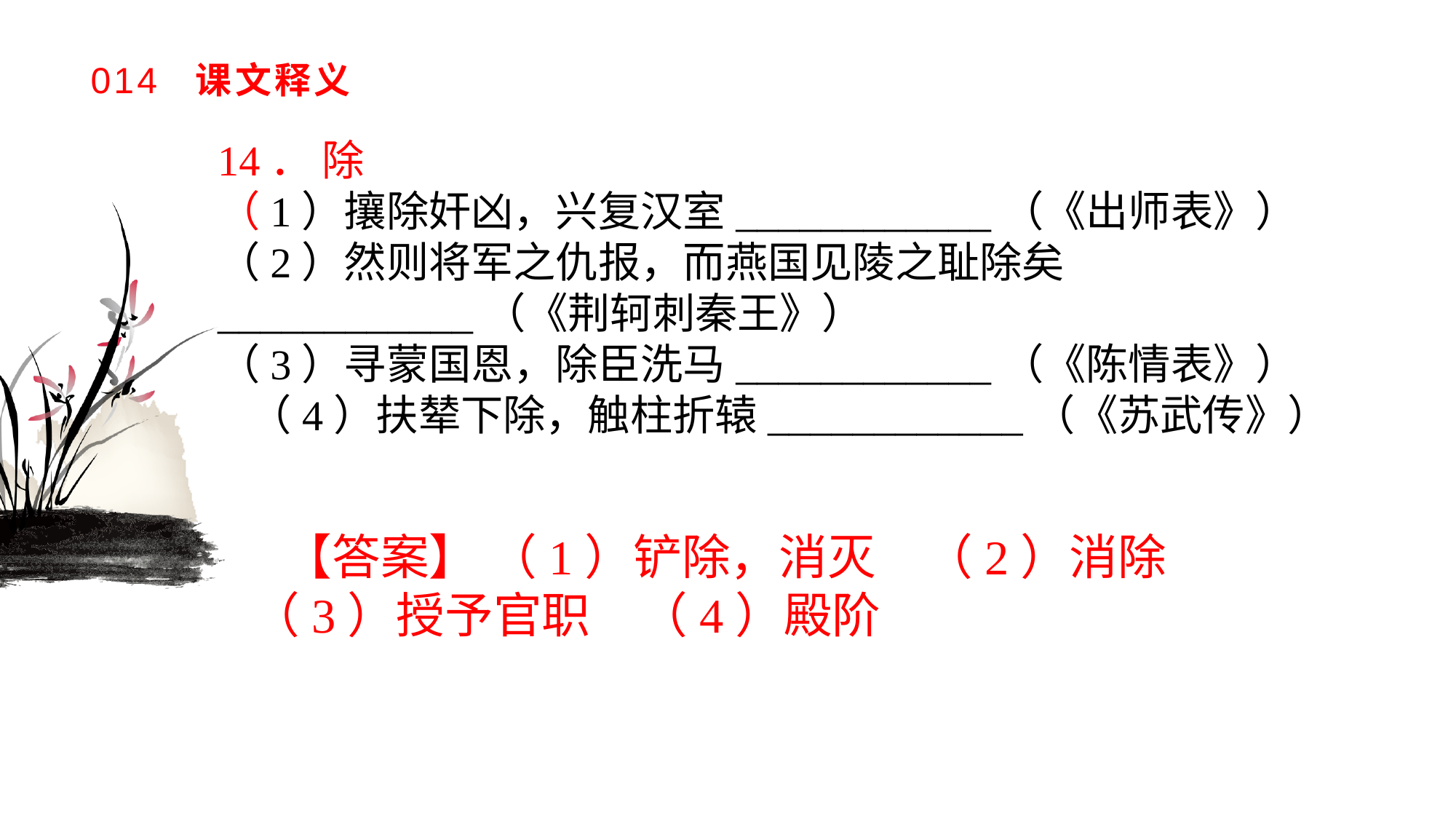

# 014  课文释义
14． 除（1）攘除奸凶，兴复汉室____________（《出师表》）（2）然则将军之仇报，而燕国见陵之耻除矣____________（《荆轲刺秦王》）（3）寻蒙国恩，除臣洗马____________（《陈情表》）（4）扶辇下除，触柱折辕____________（《苏武传》）
【答案】 （1）铲除，消灭　（2）消除　（3）授予官职　（4）殿阶